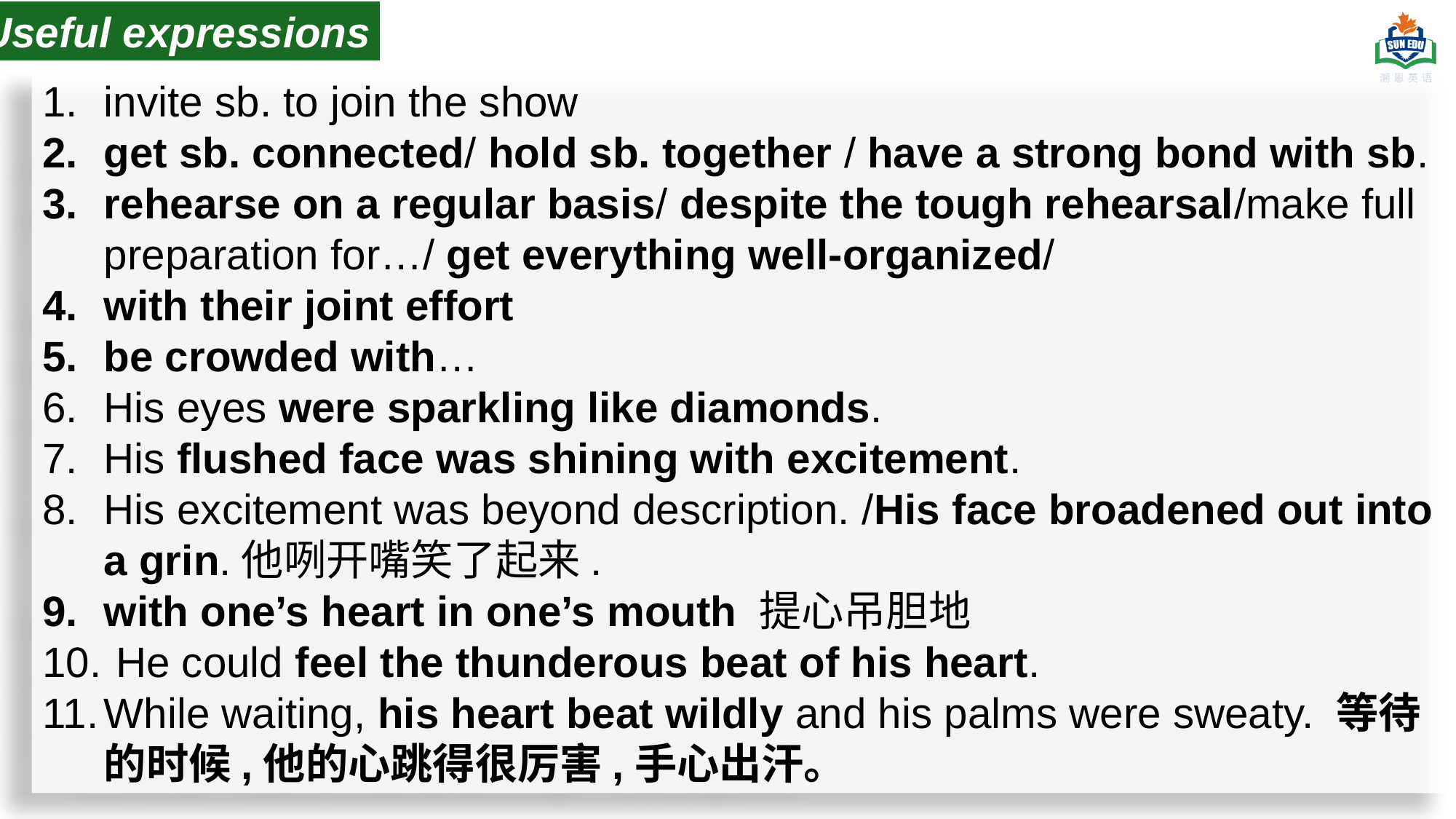

Useful expressions
invite sb. to join the show
get sb. connected/ hold sb. together / have a strong bond with sb.
rehearse on a regular basis/ despite the tough rehearsal/make full preparation for…/ get everything well-organized/
with their joint effort
be crowded with…
His eyes were sparkling like diamonds.
His flushed face was shining with excitement.
His excitement was beyond description. /His face broadened out into a grin.他咧开嘴笑了起来.
with one’s heart in one’s mouth 提心吊胆地
 He could feel the thunderous beat of his heart.
While waiting, his heart beat wildly and his palms were sweaty. 等待的时候,他的心跳得很厉害,手心出汗。